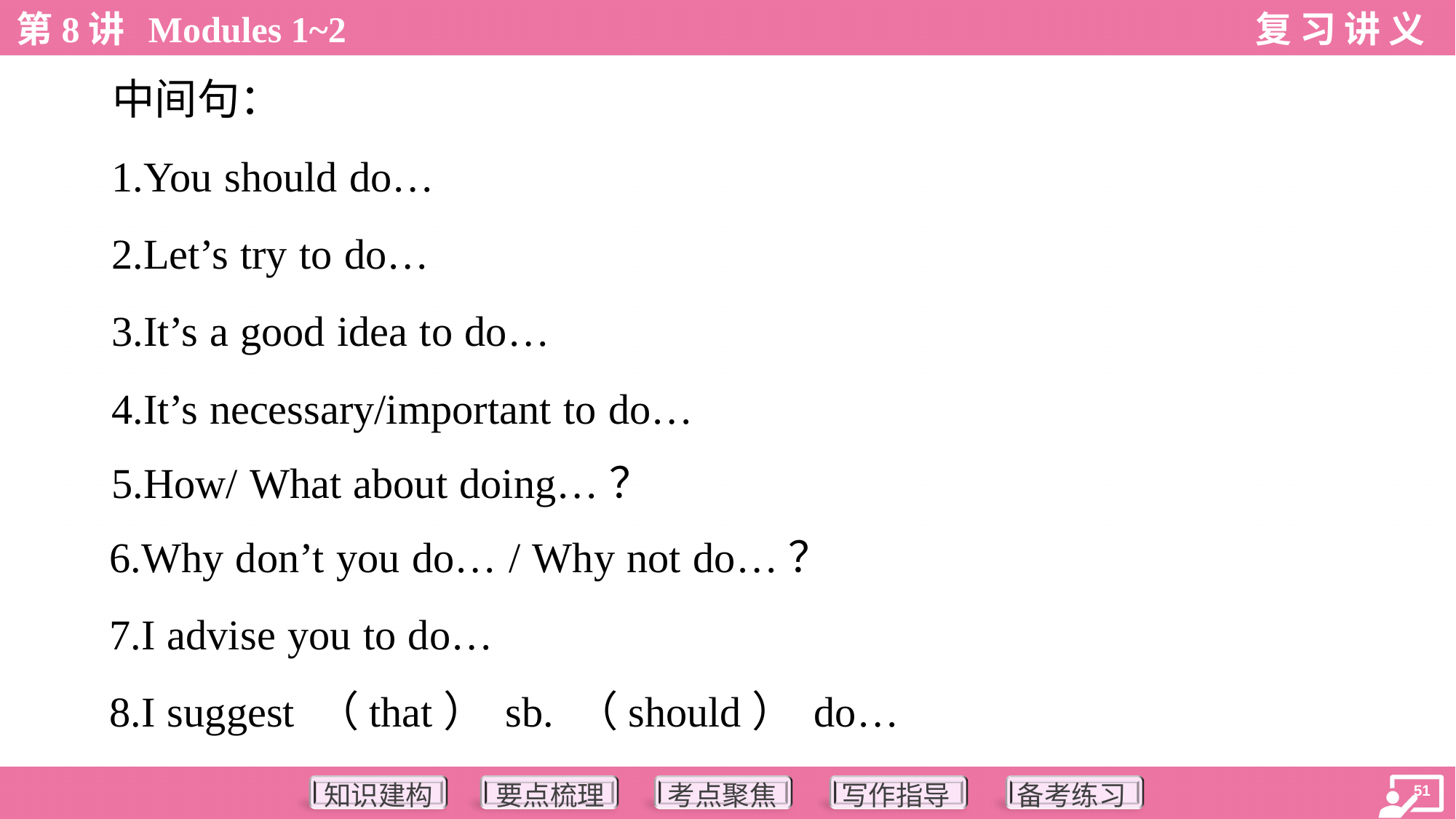

中间句：
    1.You should do…
    2.Let’s try to do…
    3.It’s a good idea to do…
    4.It’s necessary/important to do…
    5.How/ What about doing…？
    6.Why don’t you do… / Why not do…？
    7.I advise you to do…
    8.I suggest （that） sb. （should） do…